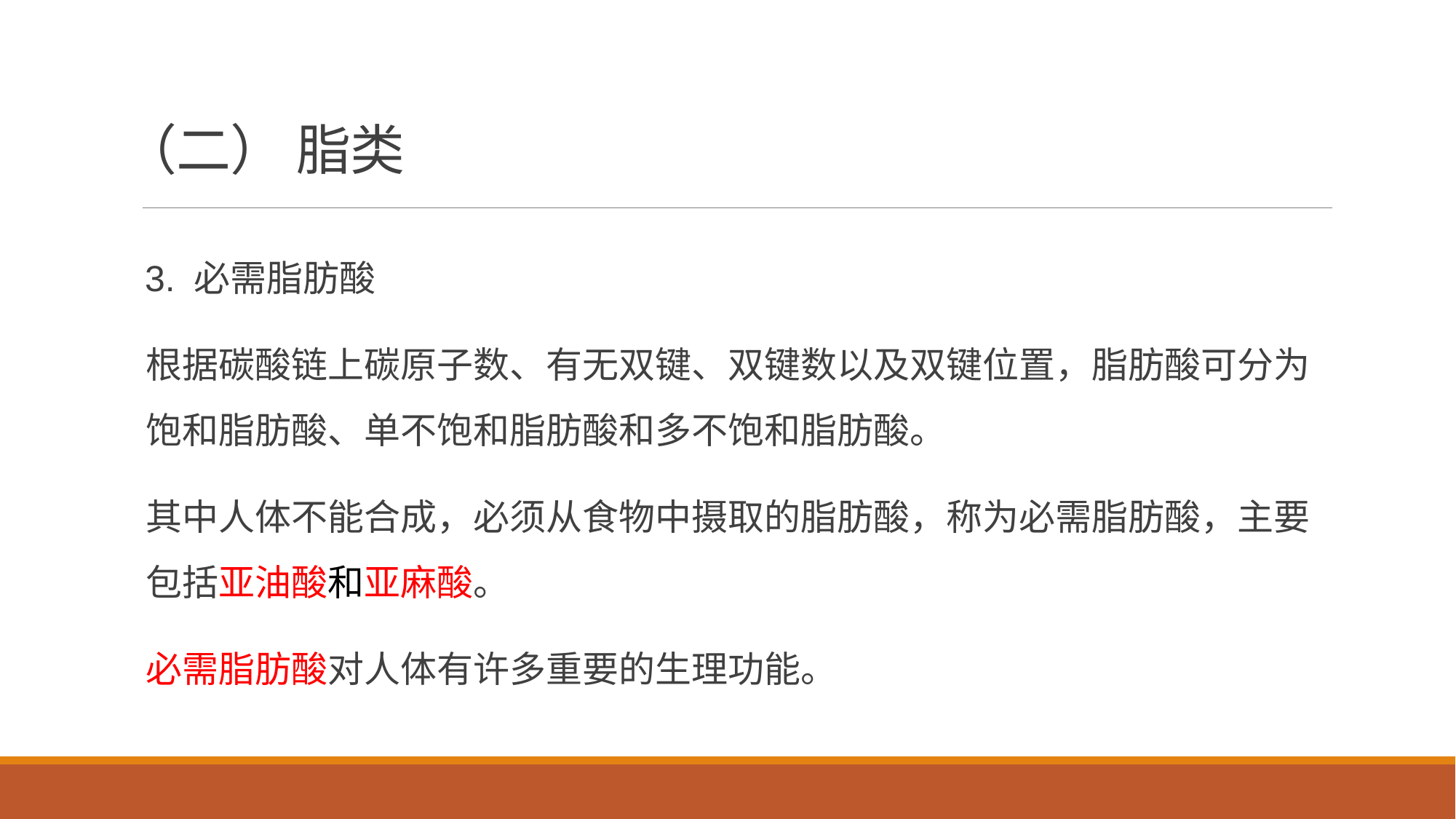

# （二） 脂类

 3. 必需脂肪酸
根据碳酸链上碳原子数、有无双键、双键数以及双键位置，脂肪酸可分为饱和脂肪酸、单不饱和脂肪酸和多不饱和脂肪酸。
其中人体不能合成，必须从食物中摄取的脂肪酸，称为必需脂肪酸，主要包括亚油酸和亚麻酸。
必需脂肪酸对人体有许多重要的生理功能。